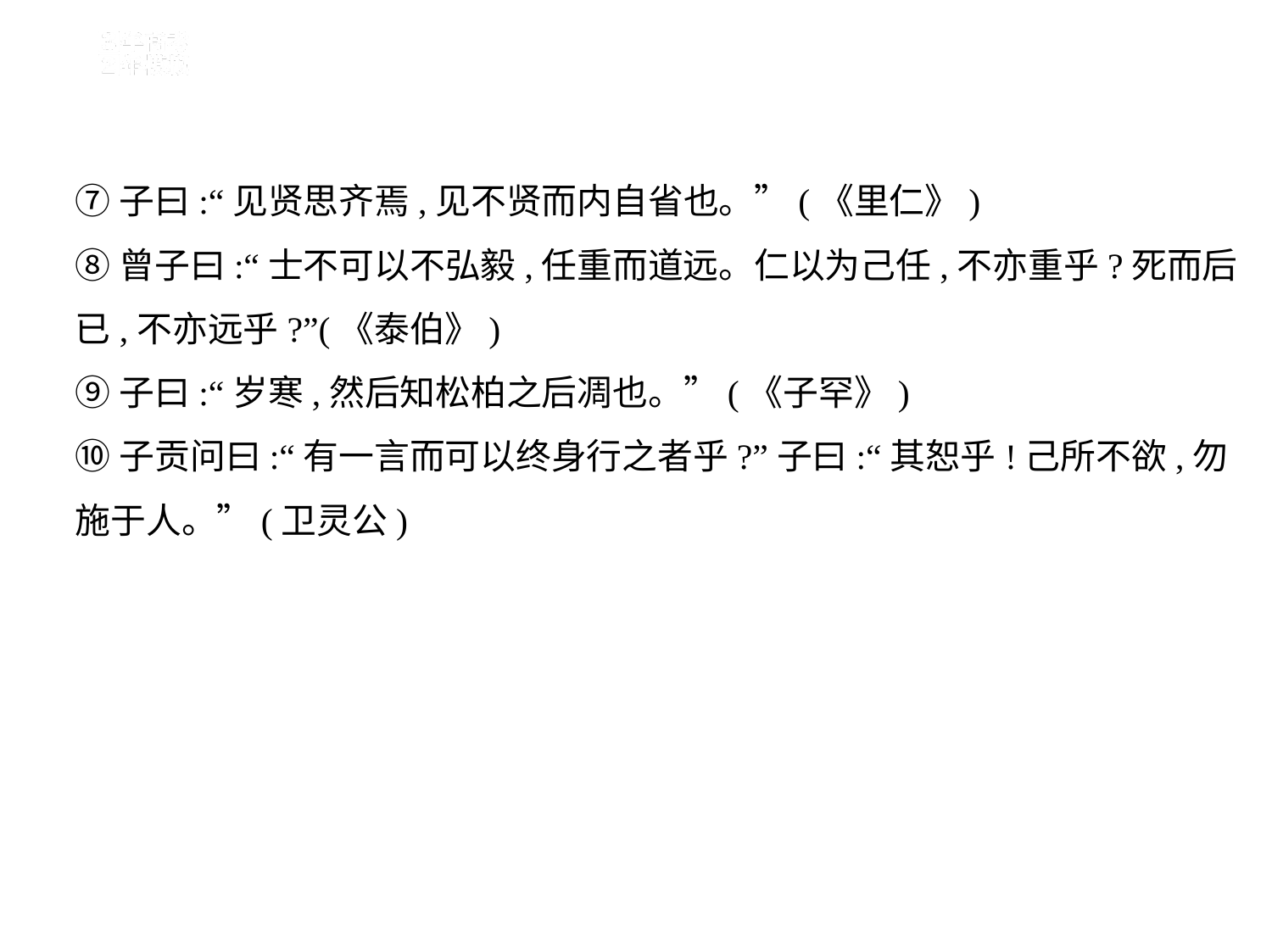

⑦子曰:“见贤思齐焉,见不贤而内自省也。”(《里仁》)
⑧曾子曰:“士不可以不弘毅,任重而道远。仁以为己任,不亦重乎?死而后
已,不亦远乎?”(《泰伯》)
⑨子曰:“岁寒,然后知松柏之后凋也。”(《子罕》)
⑩子贡问曰:“有一言而可以终身行之者乎?”子曰:“其恕乎!己所不欲,勿
施于人。”(卫灵公)